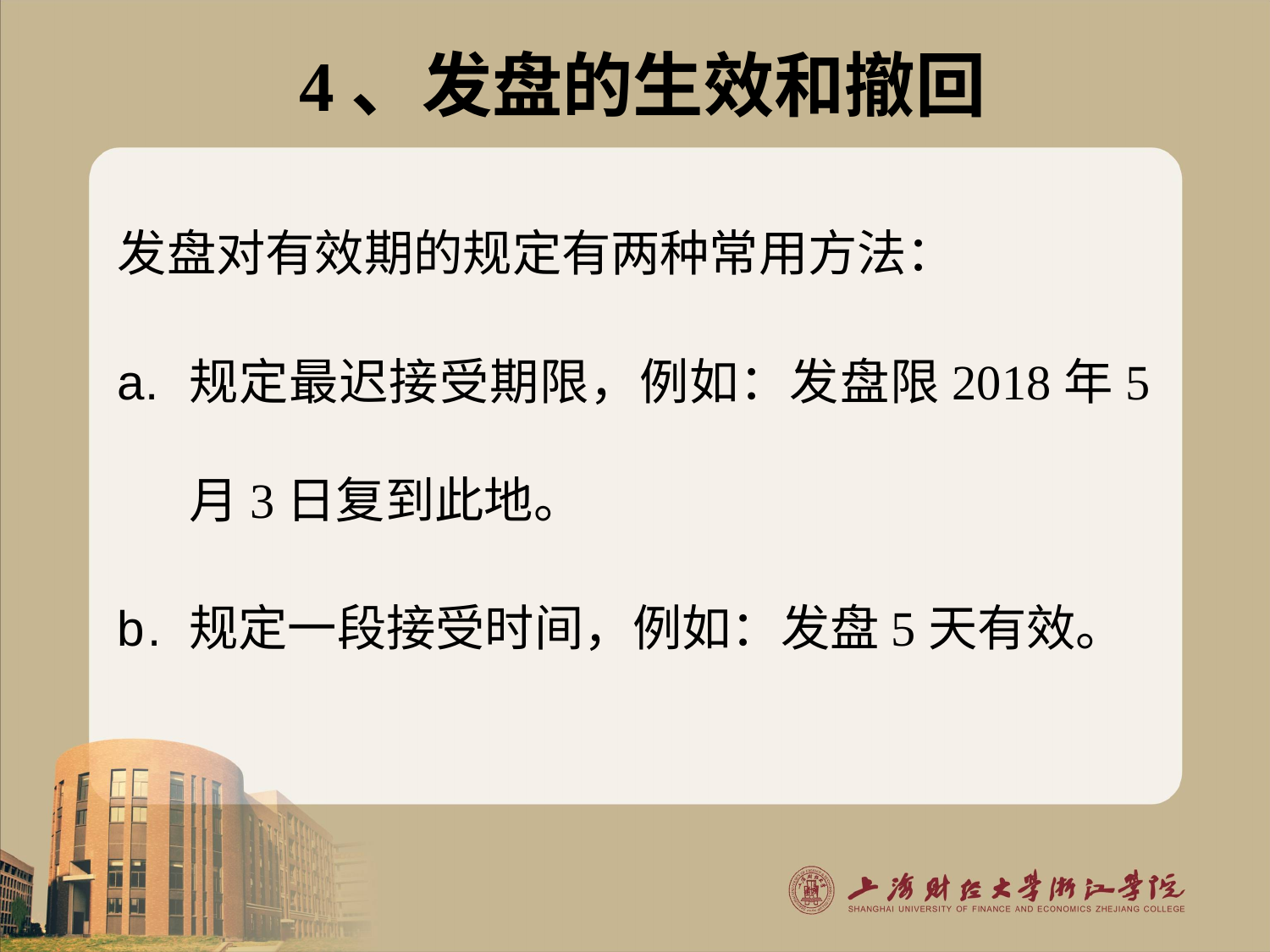

# 4、发盘的生效和撤回
发盘对有效期的规定有两种常用方法：
规定最迟接受期限，例如：发盘限2018年5月3日复到此地。
规定一段接受时间，例如：发盘5天有效。